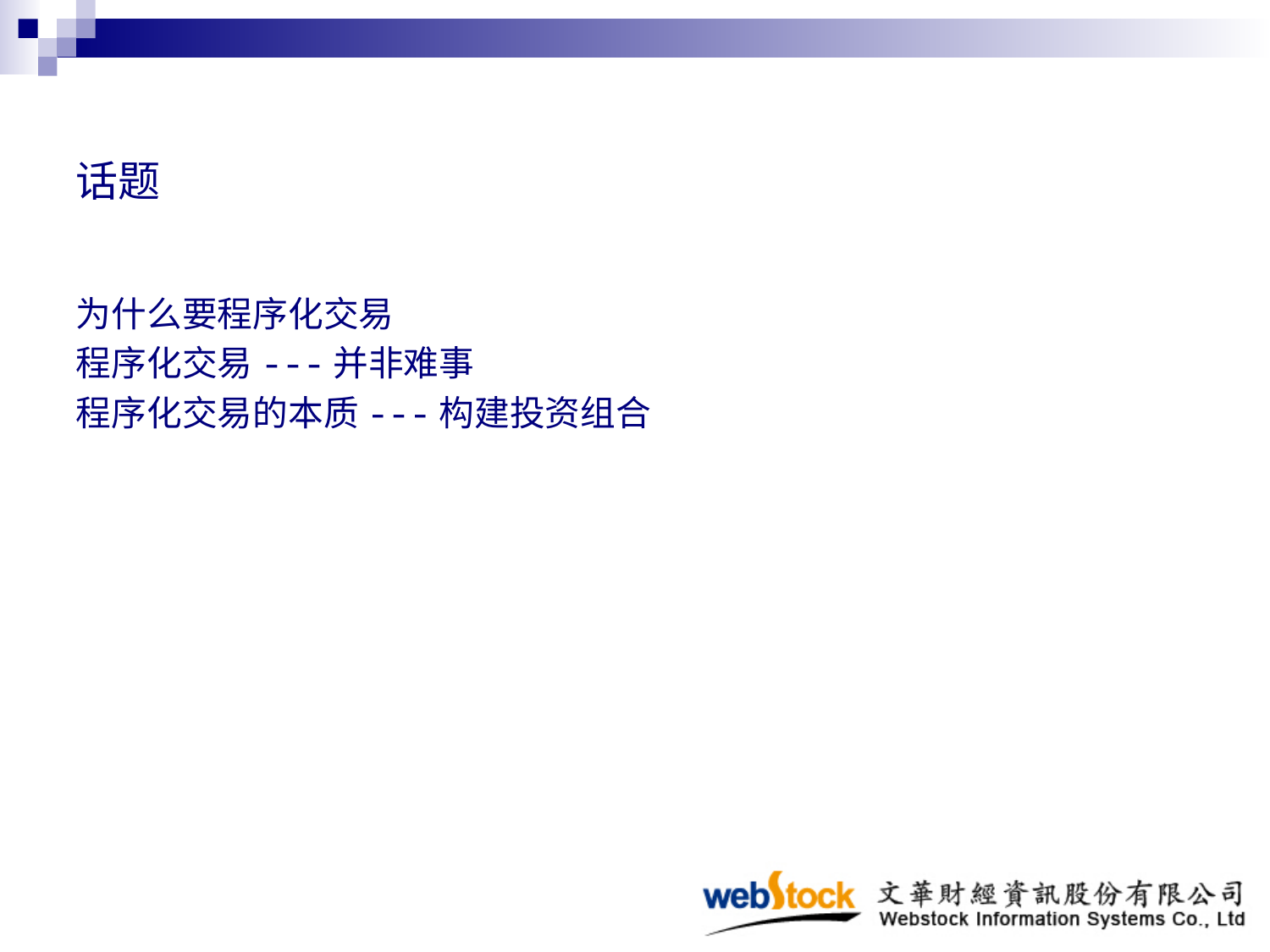

话题
为什么要程序化交易
程序化交易---并非难事
程序化交易的本质---构建投资组合